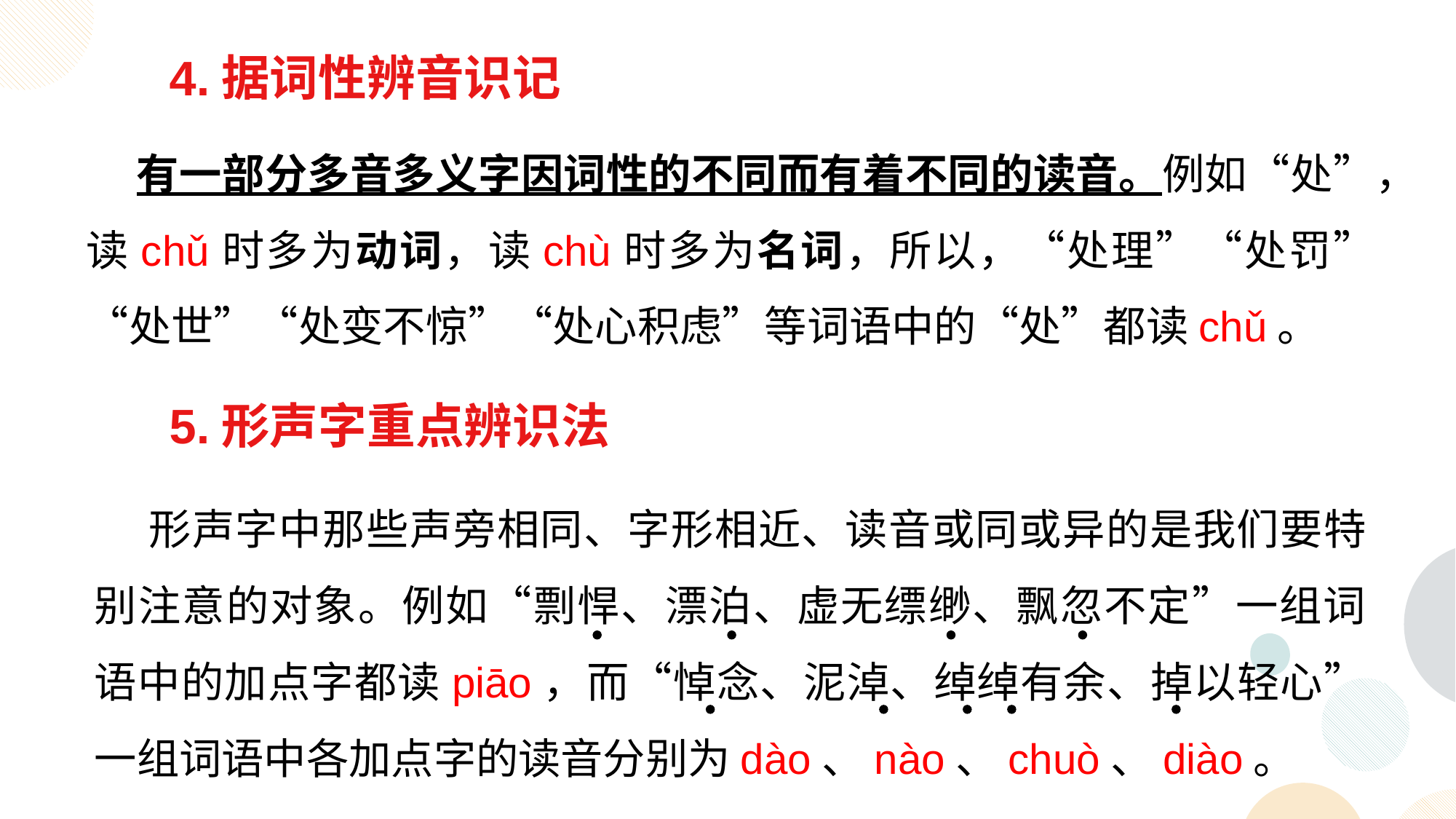

4.据词性辨音识记
    有一部分多音多义字因词性的不同而有着不同的读音。例如“处”，读chǔ时多为动词，读chù时多为名词，所以，“处理”“处罚”“处世”“处变不惊”“处心积虑”等词语中的“处”都读chǔ。
5.形声字重点辨识法
    形声字中那些声旁相同、字形相近、读音或同或异的是我们要特别注意的对象。例如“剽悍、漂泊、虚无缥缈、飘忽不定”一组词语中的加点字都读piāo，而“悼念、泥淖、绰绰有余、掉以轻心”一组词语中各加点字的读音分别为dào、nào、chuò、diào。